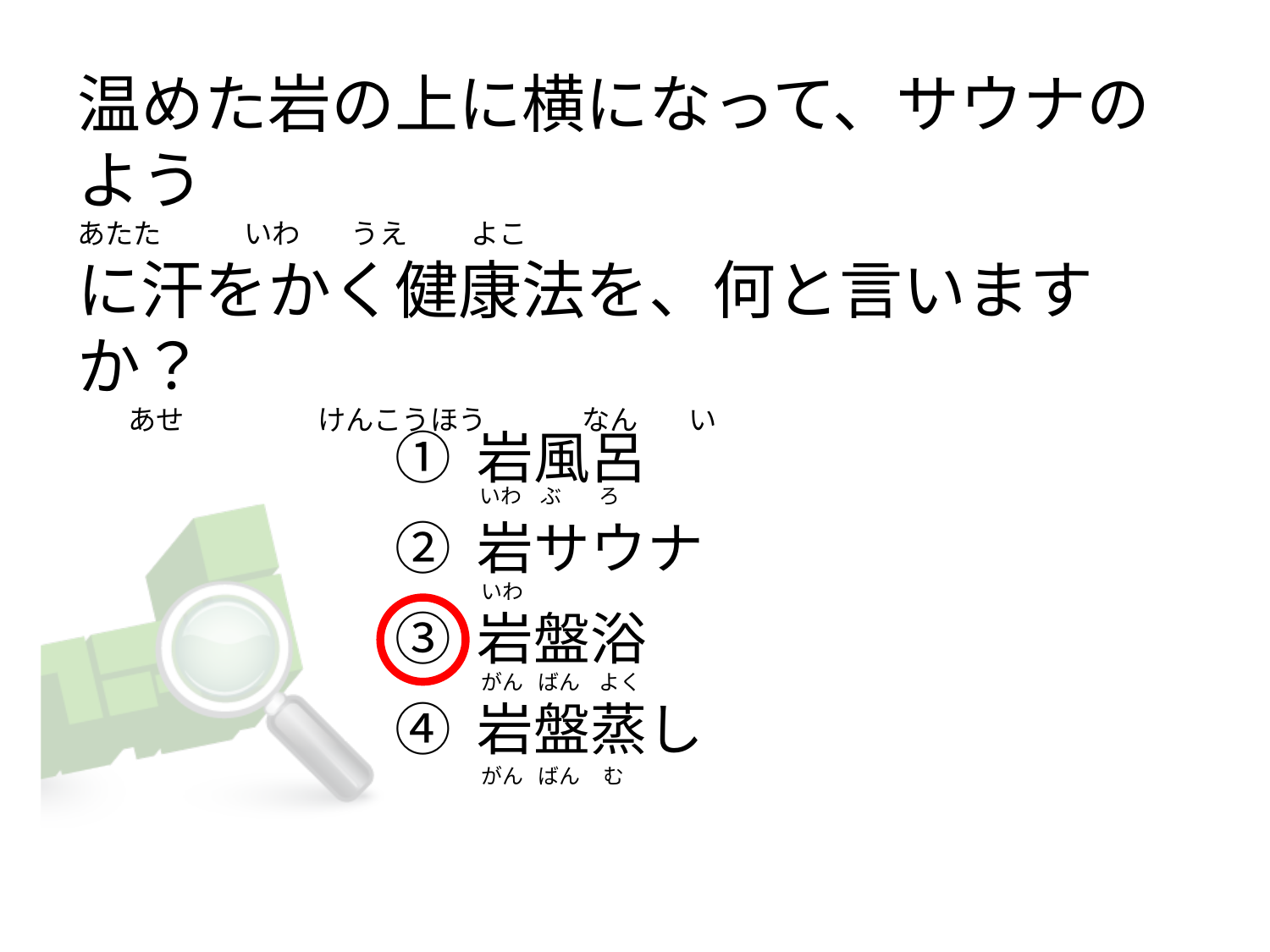

# 温めた岩の上に横になって、サウナのよう あたた             いわ        うえ          よこ に汗をかく健康法を、何と言いますか？         あせ                     けんこうほう               なん        い
① 岩風呂
② 岩サウナ
③ 岩盤浴
④ 岩盤蒸し
いわ    ぶ        ろ
いわ

がん   ばん    よく
がん   ばん     む